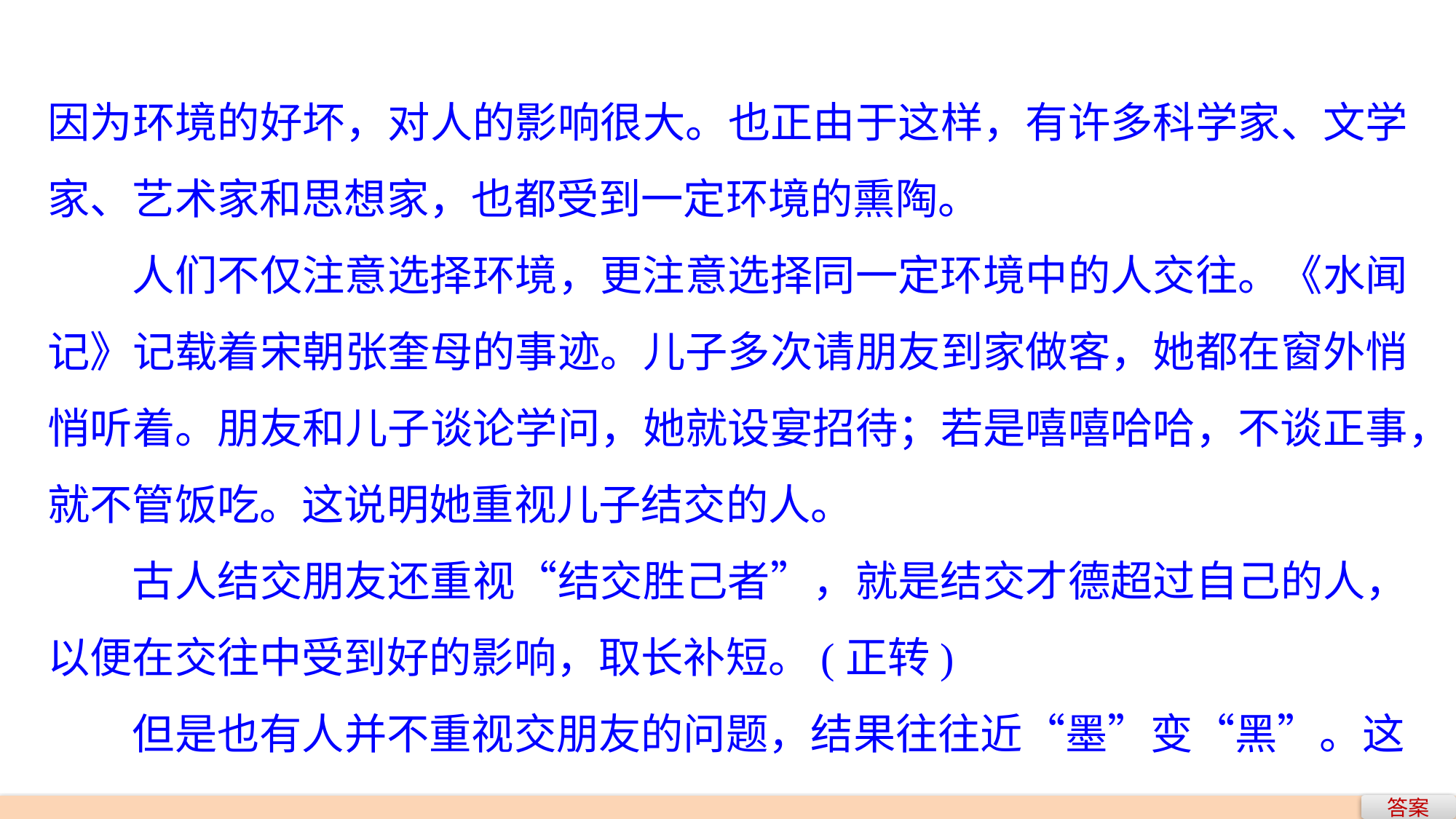

因为环境的好坏，对人的影响很大。也正由于这样，有许多科学家、文学家、艺术家和思想家，也都受到一定环境的熏陶。
人们不仅注意选择环境，更注意选择同一定环境中的人交往。《水闻记》记载着宋朝张奎母的事迹。儿子多次请朋友到家做客，她都在窗外悄悄听着。朋友和儿子谈论学问，她就设宴招待；若是嘻嘻哈哈，不谈正事，就不管饭吃。这说明她重视儿子结交的人。
古人结交朋友还重视“结交胜己者”，就是结交才德超过自己的人，以便在交往中受到好的影响，取长补短。(正转)
但是也有人并不重视交朋友的问题，结果往往近“墨”变“黑”。这
答案